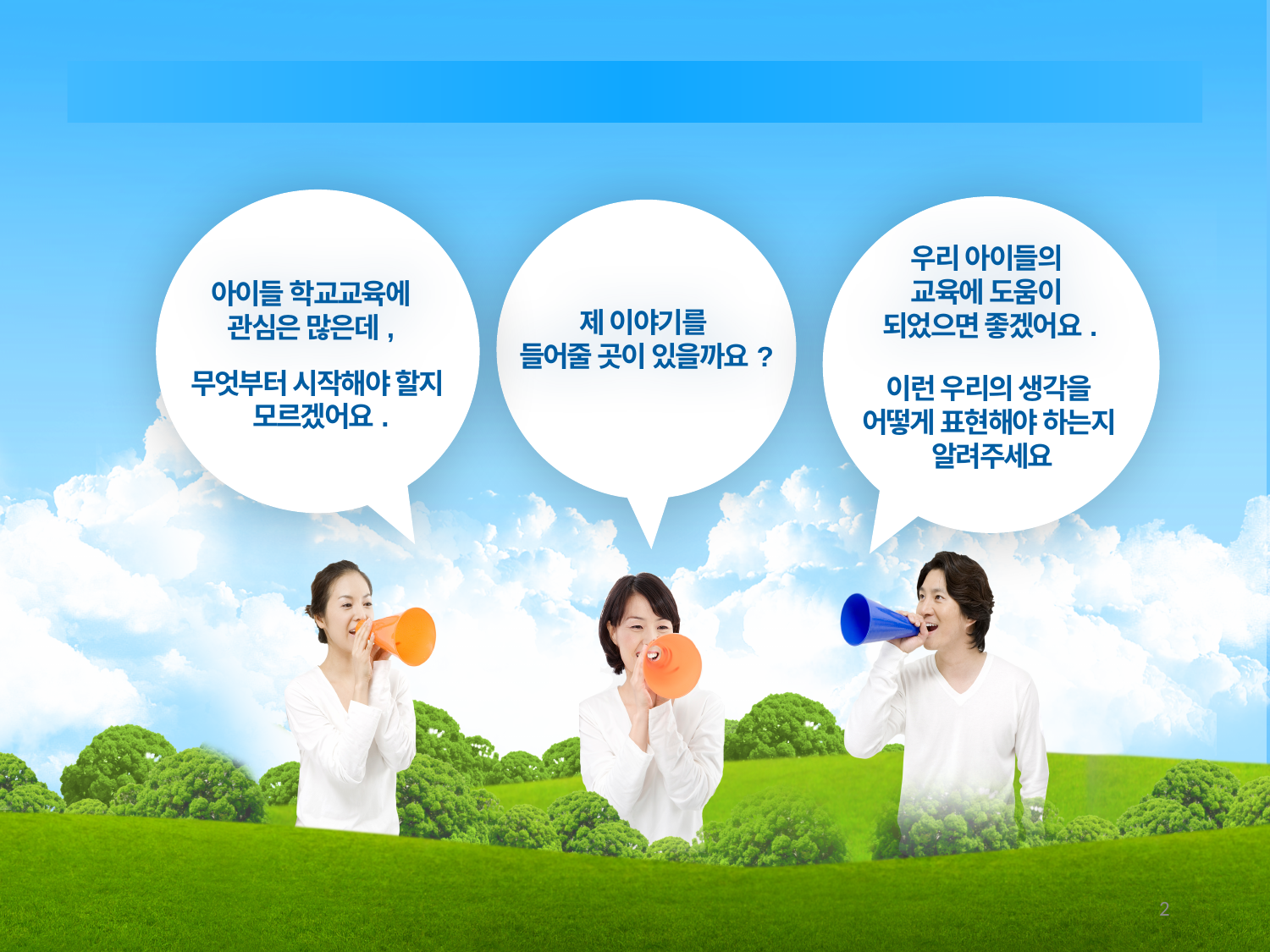

INTRO

아이들 학교교육에
관심은 많은데,
무엇부터 시작해야 할지
 모르겠어요.

우리 아이들의
교육에 도움이
되었으면 좋겠어요.
이런 우리의 생각을
어떻게 표현해야 하는지
알려주세요

제 이야기를
들어줄 곳이 있을까요?
2